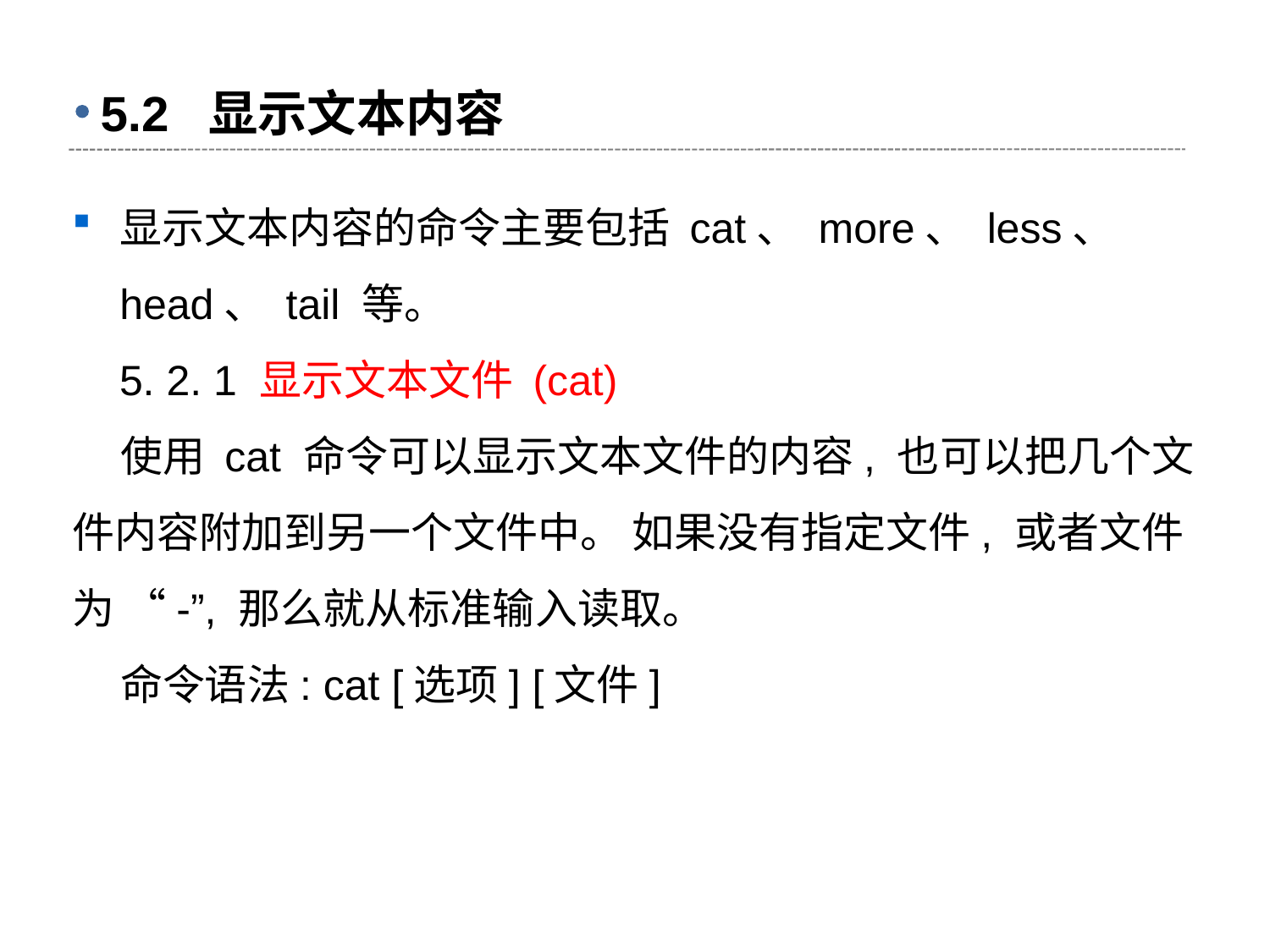

# 5.2  显示文本内容
显示文本内容的命令主要包括 cat、 more、 less、 head、 tail 等。
    5. 2. 1 显示文本文件 (cat)
    使用 cat 命令可以显示文本文件的内容, 也可以把几个文件内容附加到另一个文件中。 如果没有指定文件, 或者文件为 “-”, 那么就从标准输入读取。
    命令语法: cat [选项] [文件]